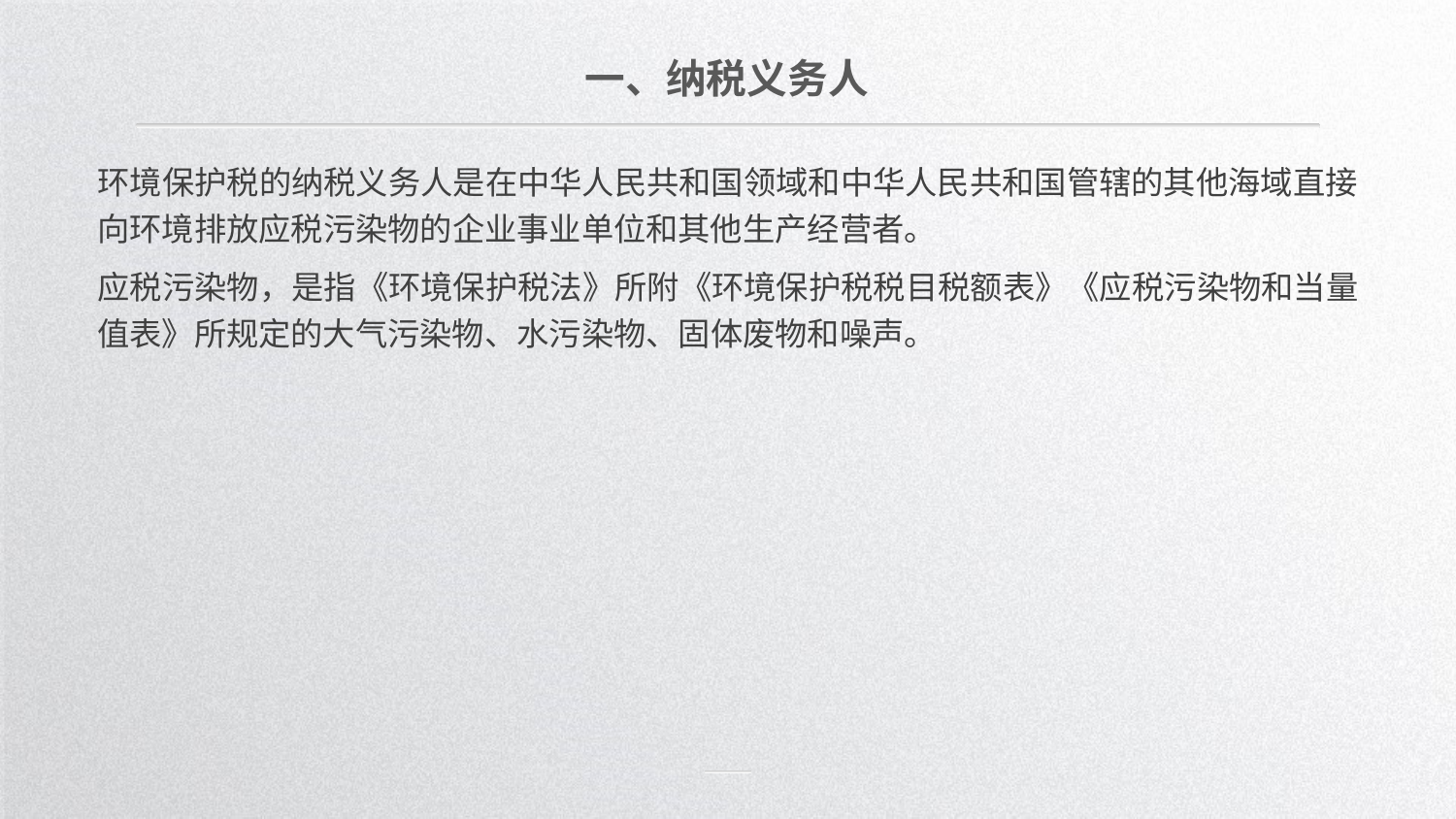

一、纳税义务人
环境保护税的纳税义务人是在中华人民共和国领域和中华人民共和国管辖的其他海域直接向环境排放应税污染物的企业事业单位和其他生产经营者。
应税污染物，是指《环境保护税法》所附《环境保护税税目税额表》《应税污染物和当量值表》所规定的大气污染物、水污染物、固体废物和噪声。